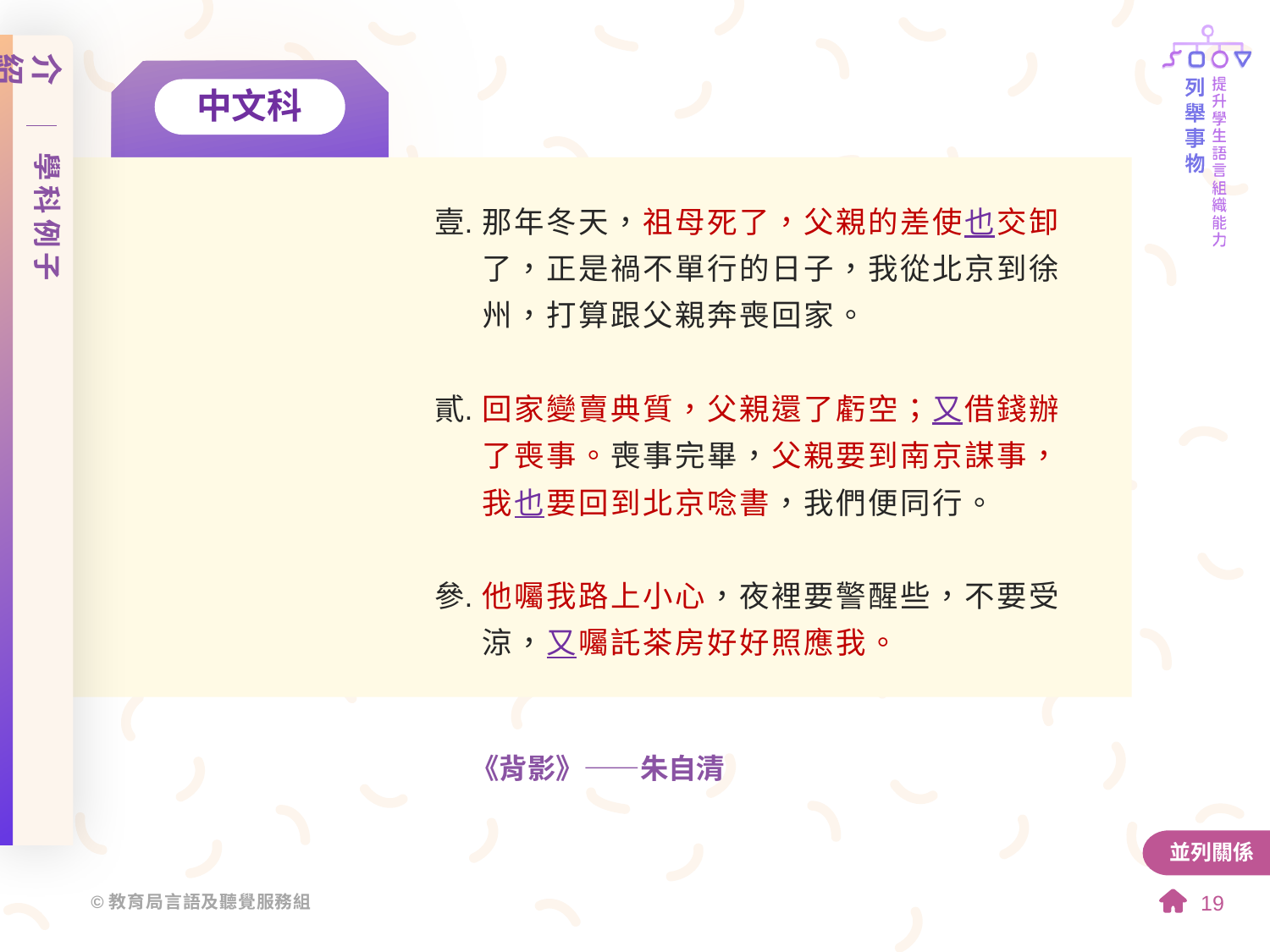

介紹
學科例子

中文科

那年冬天，祖母死了，父親的差使也交卸了，正是禍不單行的日子，我從北京到徐州，打算跟父親奔喪回家。

回家變賣典質，父親還了虧空；又借錢辦了喪事。喪事完畢，父親要到南京謀事，我也要回到北京唸書，我們便同行。

他囑我路上小心，夜裡要警醒些，不要受涼，又囑託茶房好好照應我。

《背影》——朱自清

並列關係
19